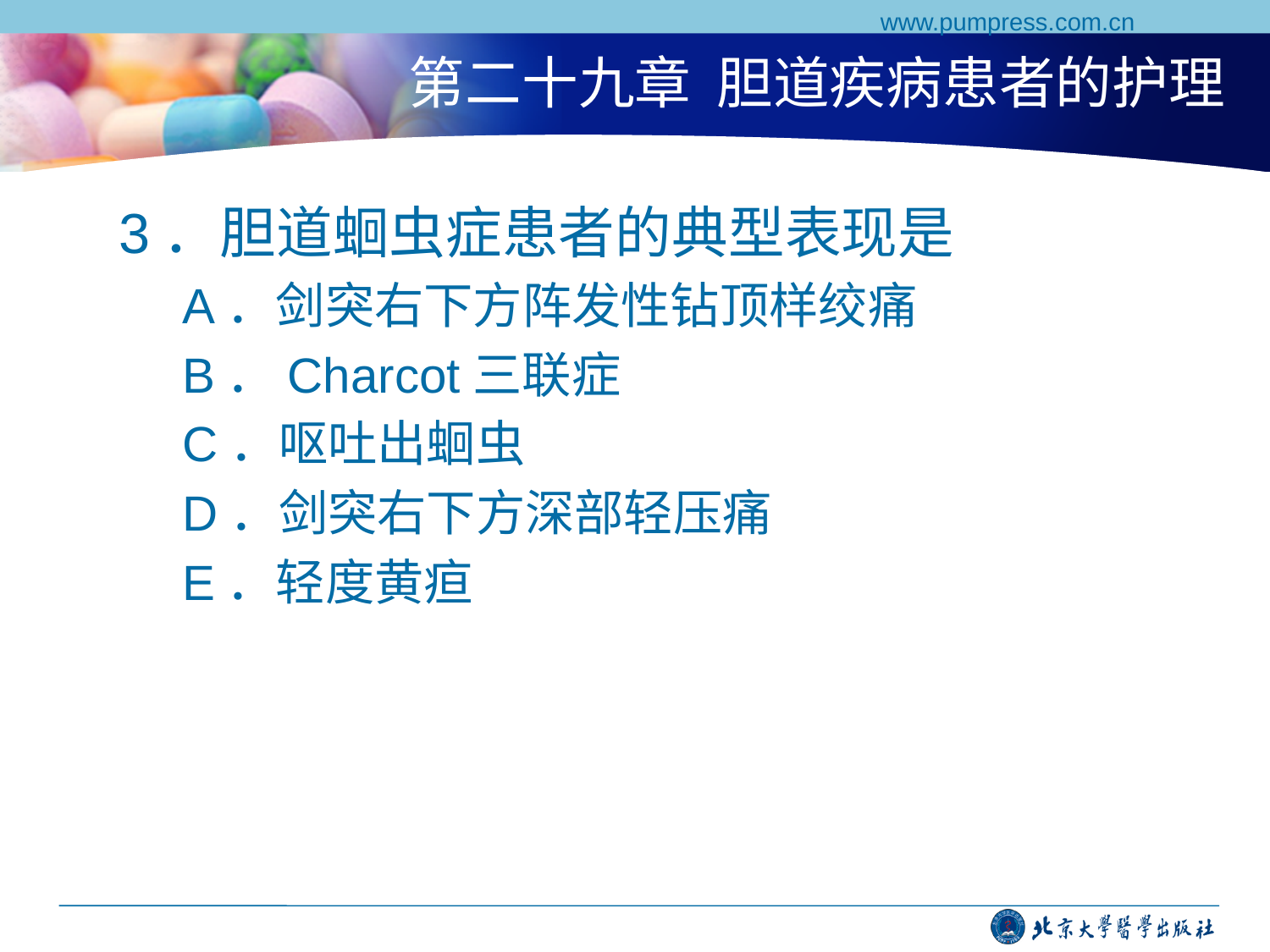

www.pumpress.com.cn
# 第二十九章  胆道疾病患者的护理
3．胆道蛔虫症患者的典型表现是
A．剑突右下方阵发性钻顶样绞痛
B．Charcot三联症
C．呕吐出蛔虫
D．剑突右下方深部轻压痛
E．轻度黄疸